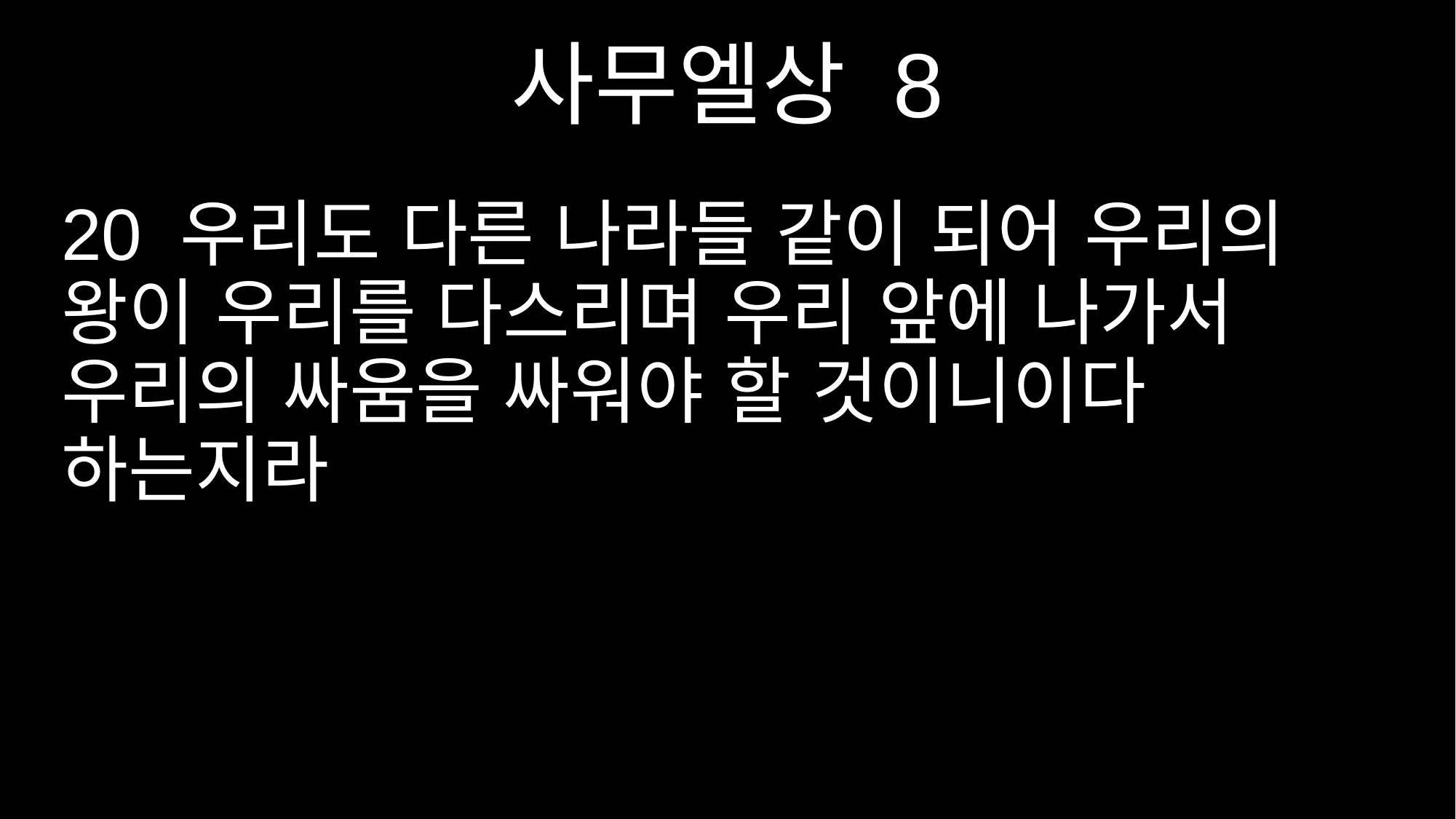

사무엘상 8
20 우리도 다른 나라들 같이 되어 우리의 왕이 우리를 다스리며 우리 앞에 나가서 우리의 싸움을 싸워야 할 것이니이다 하는지라